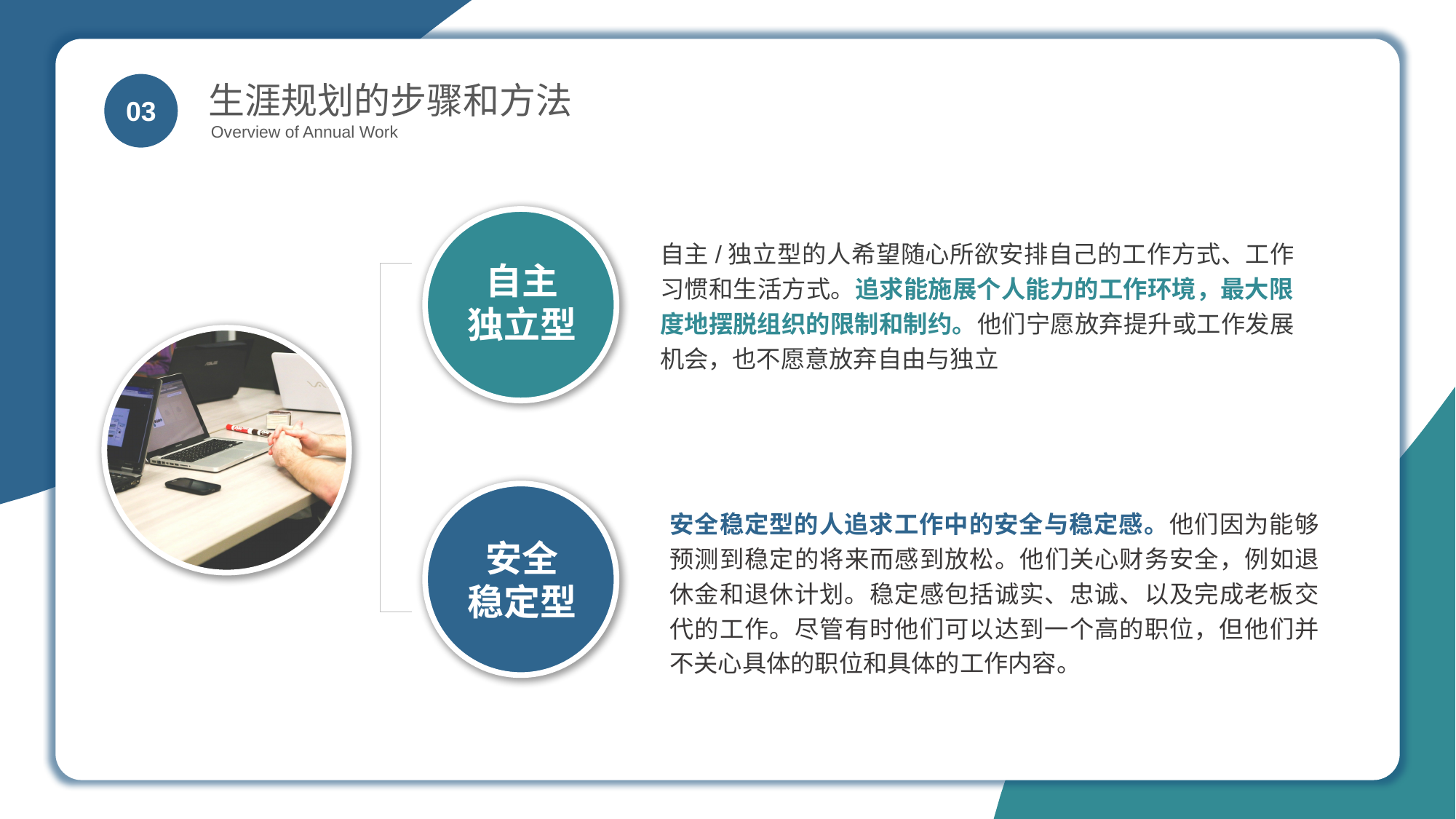

生涯规划的步骤和方法
Overview of Annual Work

03

自主
独立型
自主/独立型的人希望随心所欲安排自己的工作方式、工作习惯和生活方式。追求能施展个人能力的工作环境，最大限度地摆脱组织的限制和制约。他们宁愿放弃提升或工作发展机会，也不愿意放弃自由与独立

安全
稳定型
安全稳定型的人追求工作中的安全与稳定感。他们因为能够预测到稳定的将来而感到放松。他们关心财务安全，例如退休金和退休计划。稳定感包括诚实、忠诚、以及完成老板交代的工作。尽管有时他们可以达到一个高的职位，但他们并不关心具体的职位和具体的工作内容。